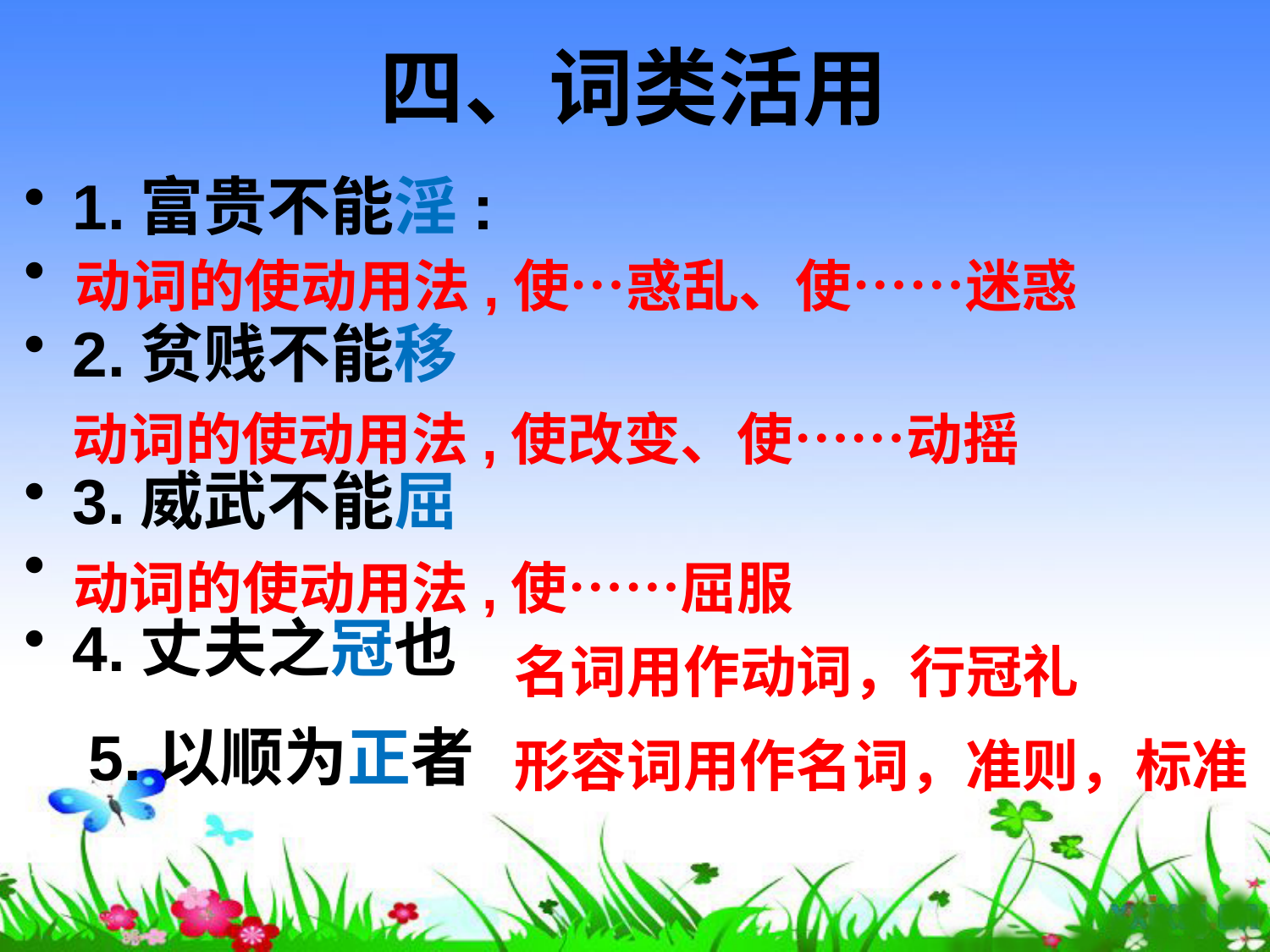

# 四、词类活用
1.富贵不能淫:

2.贫贱不能移

3.威武不能屈

4.丈夫之冠也
动词的使动用法,使…惑乱、使……迷惑
动词的使动用法,使改变、使……动摇
动词的使动用法,使……屈服
名词用作动词，行冠礼
5.以顺为正者
形容词用作名词，准则，标准